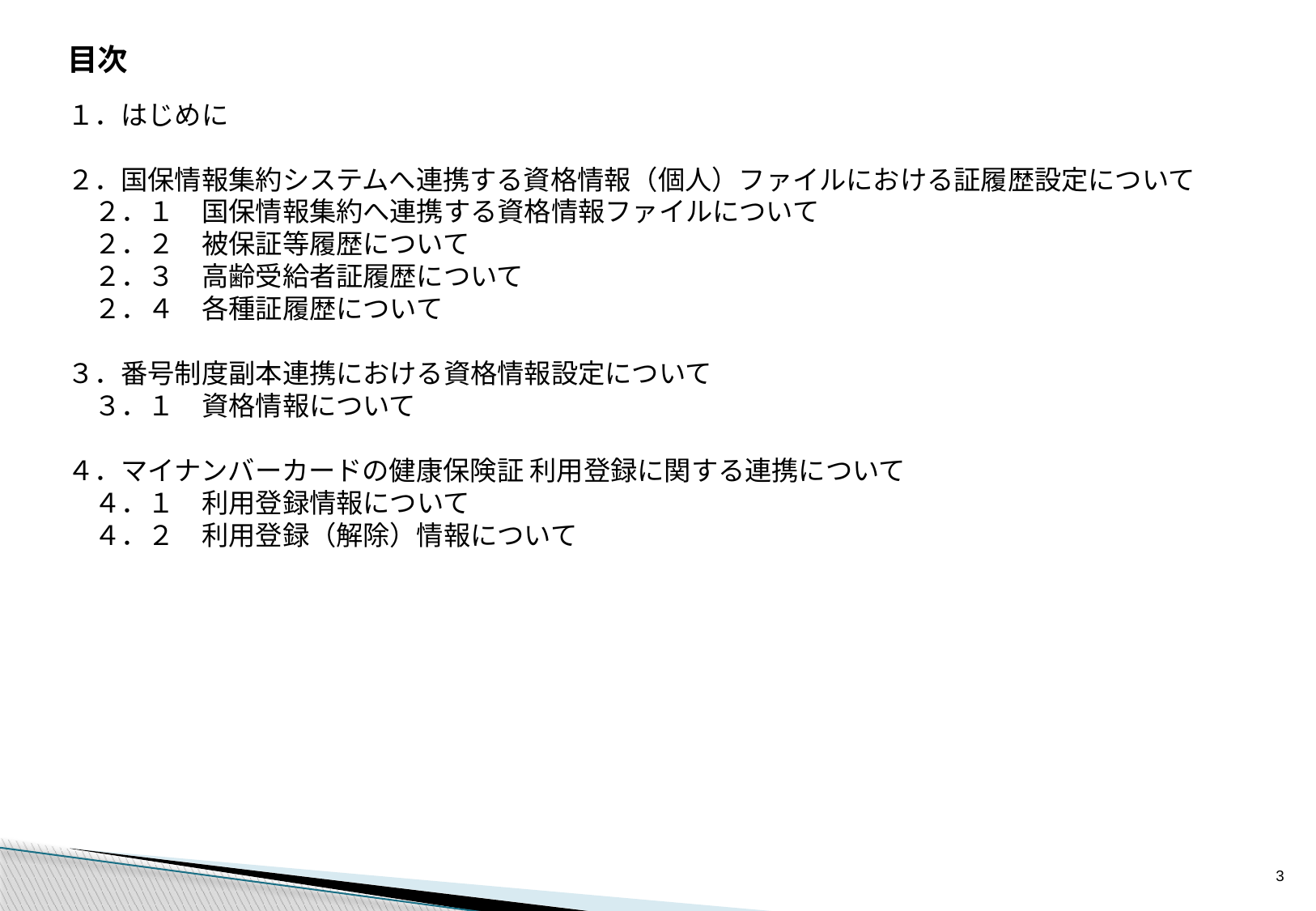

目次
１．はじめに

２．国保情報集約システムへ連携する資格情報（個人）ファイルにおける証履歴設定について
　２．１　国保情報集約へ連携する資格情報ファイルについて
　２．２　被保証等履歴について
　２．３　高齢受給者証履歴について
　２．４　各種証履歴について

３．番号制度副本連携における資格情報設定について
　３．１　資格情報について

４．マイナンバーカードの健康保険証 利用登録に関する連携について
　４．１　利用登録情報について
　４．２　利用登録（解除）情報について

3